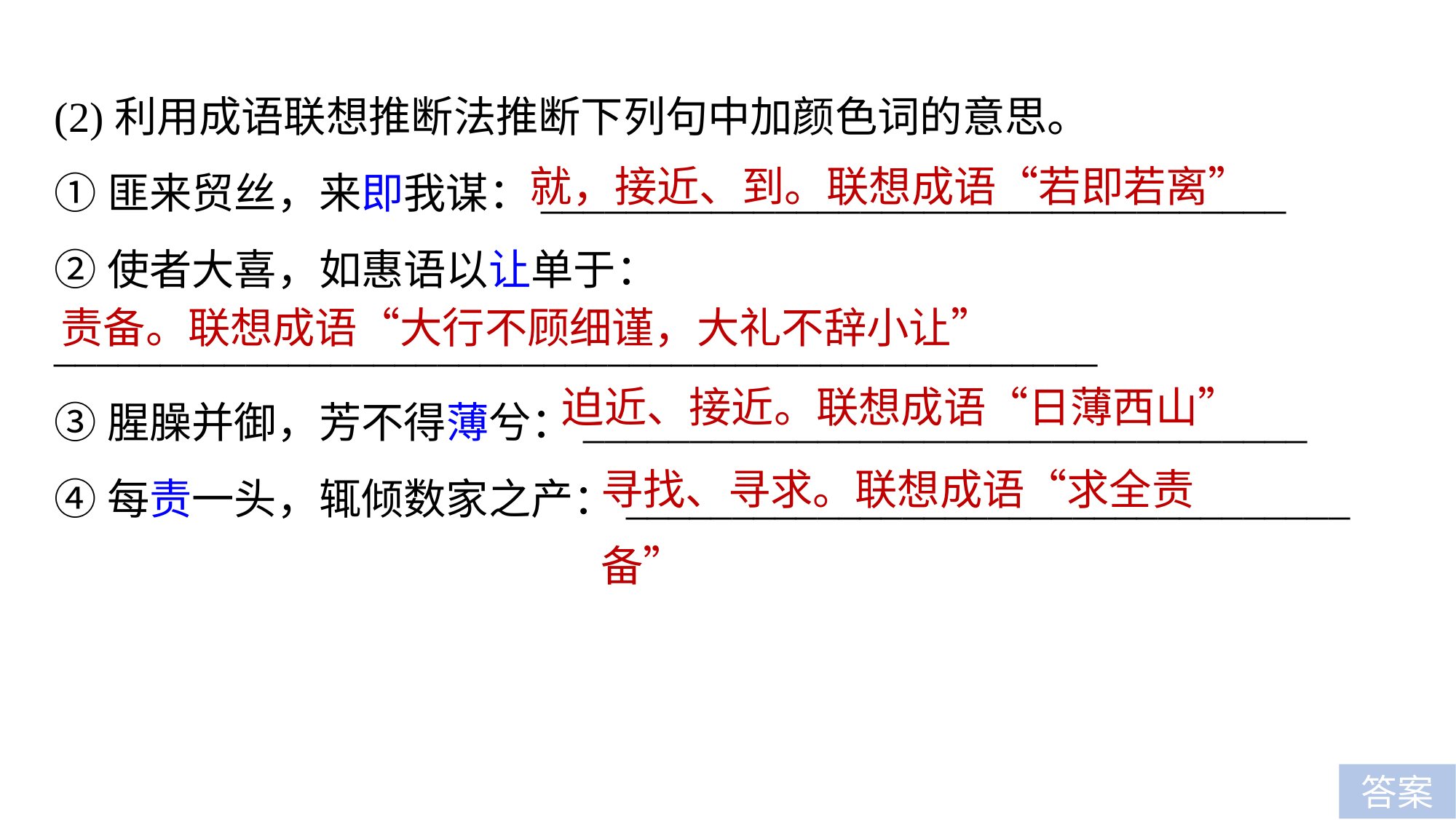

(2)利用成语联想推断法推断下列句中加颜色词的意思。
①匪来贸丝，来即我谋：___________________________________
②使者大喜，如惠语以让单于：
_________________________________________________
③腥臊并御，芳不得薄兮：__________________________________
④每责一头，辄倾数家之产：__________________________________
就，接近、到。联想成语“若即若离”
责备。联想成语“大行不顾细谨，大礼不辞小让”
迫近、接近。联想成语“日薄西山”
寻找、寻求。联想成语“求全责备”
答案